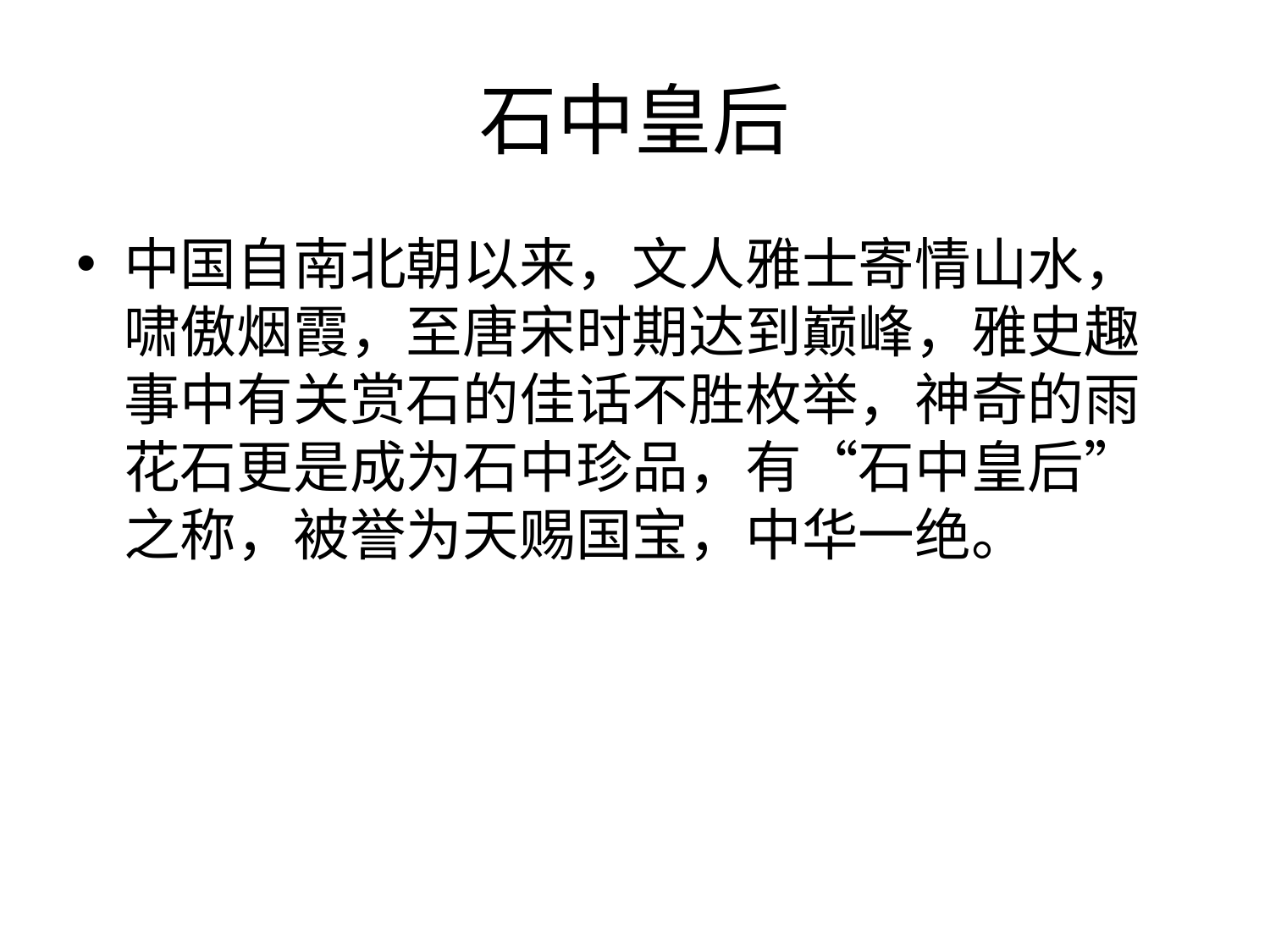

# 石中皇后
中国自南北朝以来，文人雅士寄情山水，啸傲烟霞，至唐宋时期达到巅峰，雅史趣事中有关赏石的佳话不胜枚举，神奇的雨花石更是成为石中珍品，有“石中皇后”之称，被誉为天赐国宝，中华一绝。